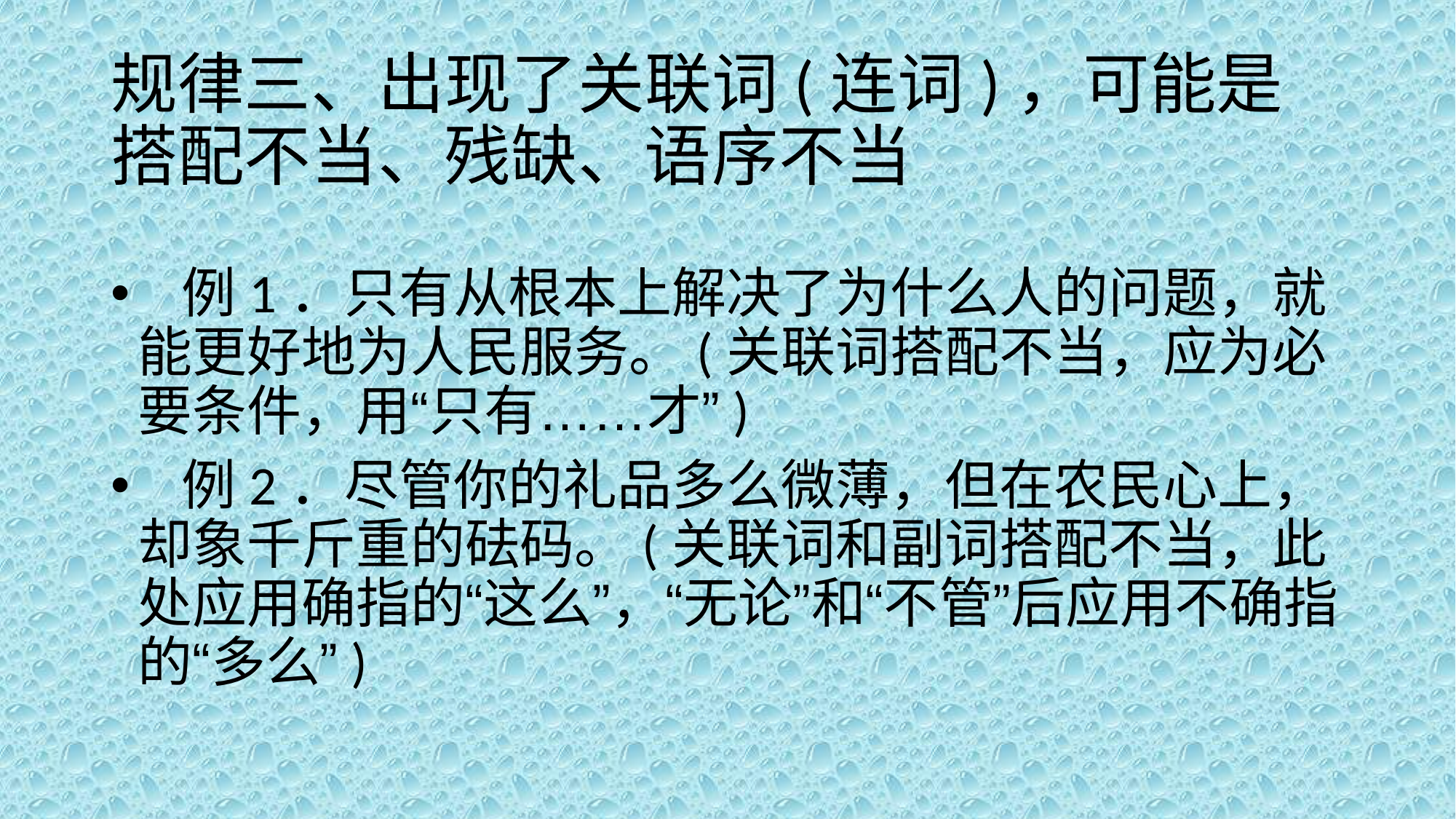

# 规律三、出现了关联词(连词)，可能是搭配不当、残缺、语序不当
  例1．只有从根本上解决了为什么人的问题，就能更好地为人民服务。(关联词搭配不当，应为必要条件，用“只有……才”)
  例2．尽管你的礼品多么微薄，但在农民心上，却象千斤重的砝码。(关联词和副词搭配不当，此处应用确指的“这么”，“无论”和“不管”后应用不确指的“多么”)